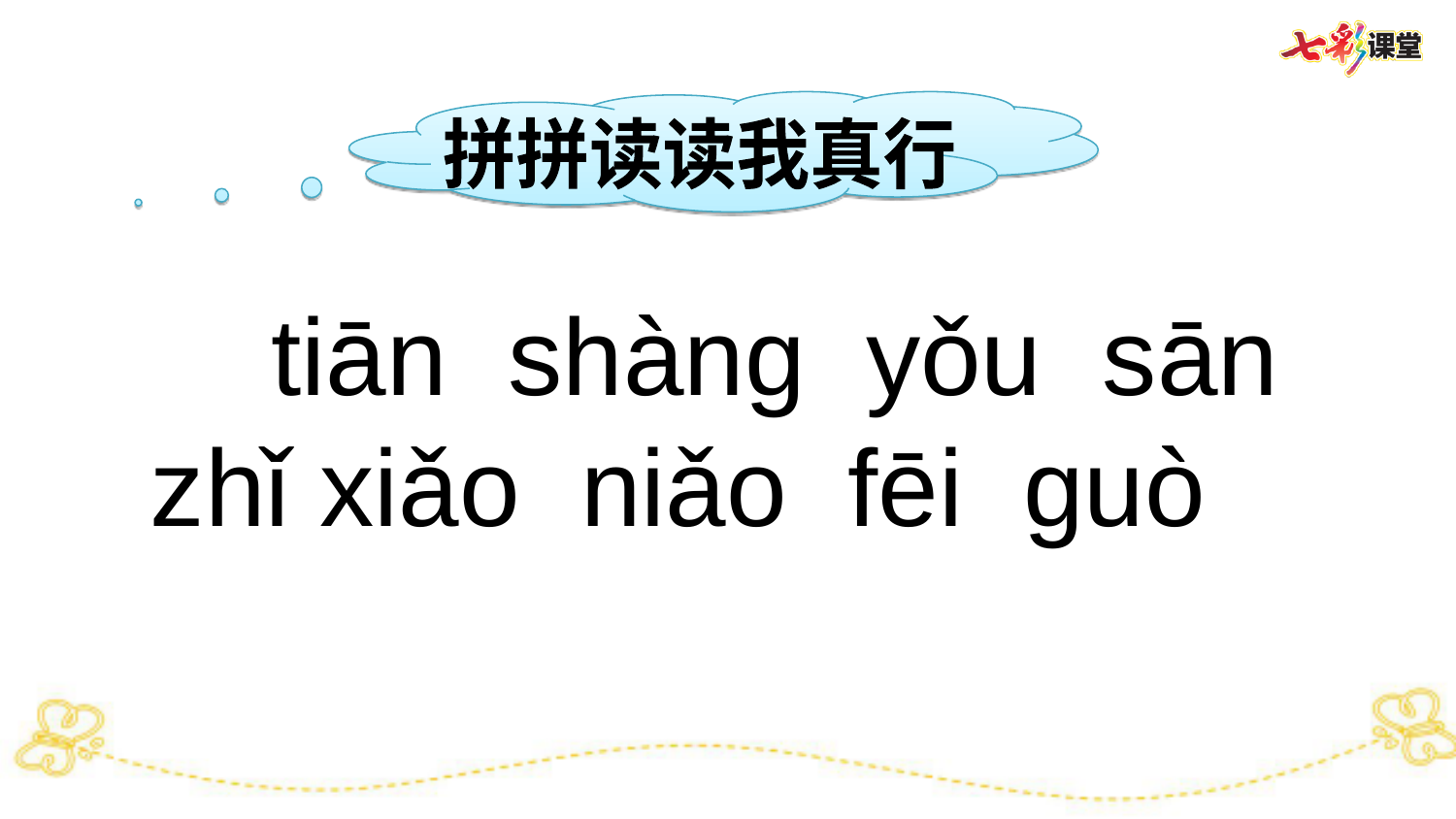

拼拼读读我真行
     tiān  shàng  yǒu  sān
 zhǐ xiǎo  niǎo  fēi  guò